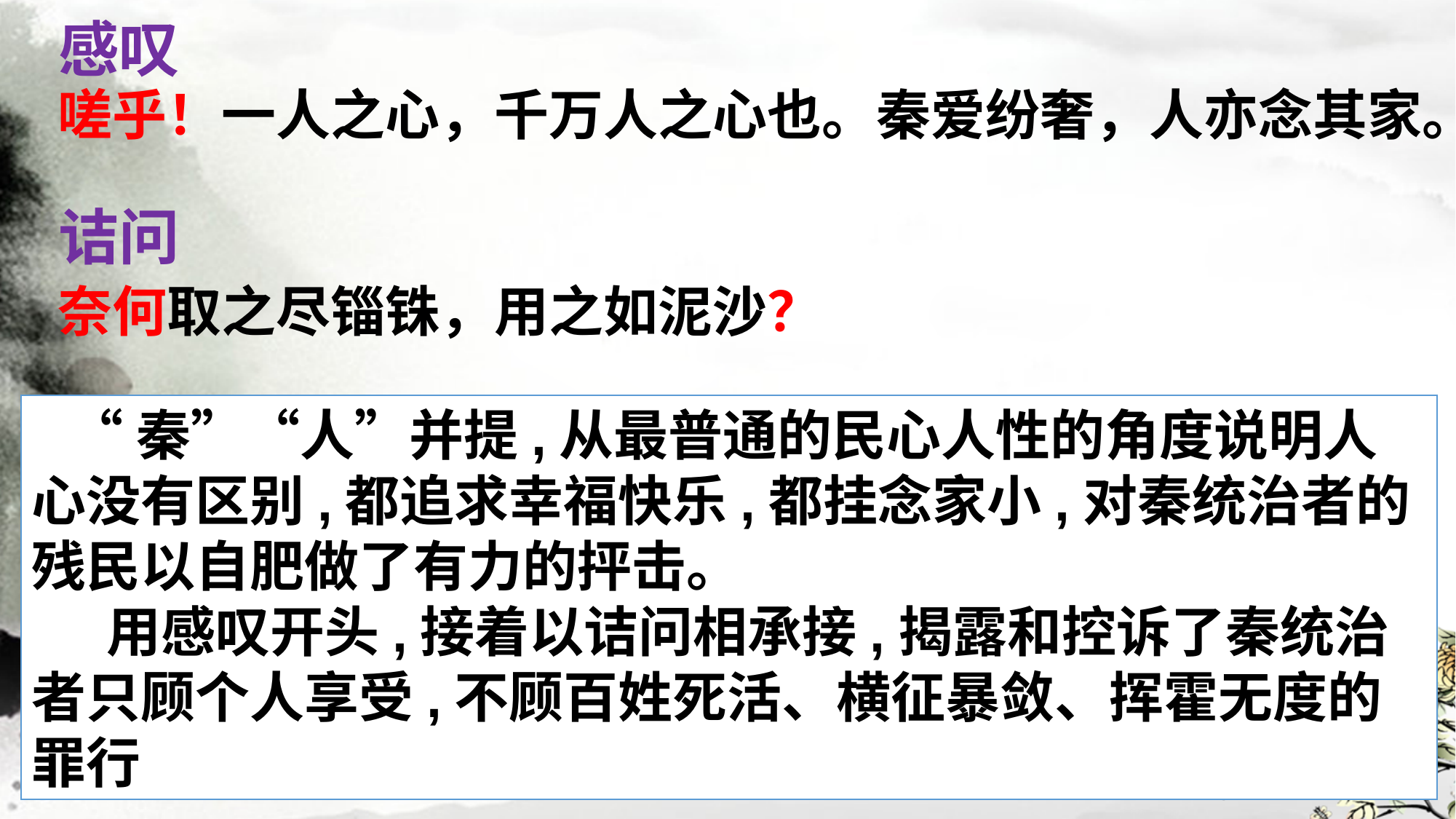

感叹
嗟乎！一人之心，千万人之心也。秦爱纷奢，人亦念其家。

奈何取之尽锱铢，用之如泥沙？
诘问
   “秦”“人”并提,从最普通的民心人性的角度说明人心没有区别,都追求幸福快乐,都挂念家小,对秦统治者的残民以自肥做了有力的抨击。
     用感叹开头,接着以诘问相承接,揭露和控诉了秦统治者只顾个人享受,不顾百姓死活、横征暴敛、挥霍无度的罪行